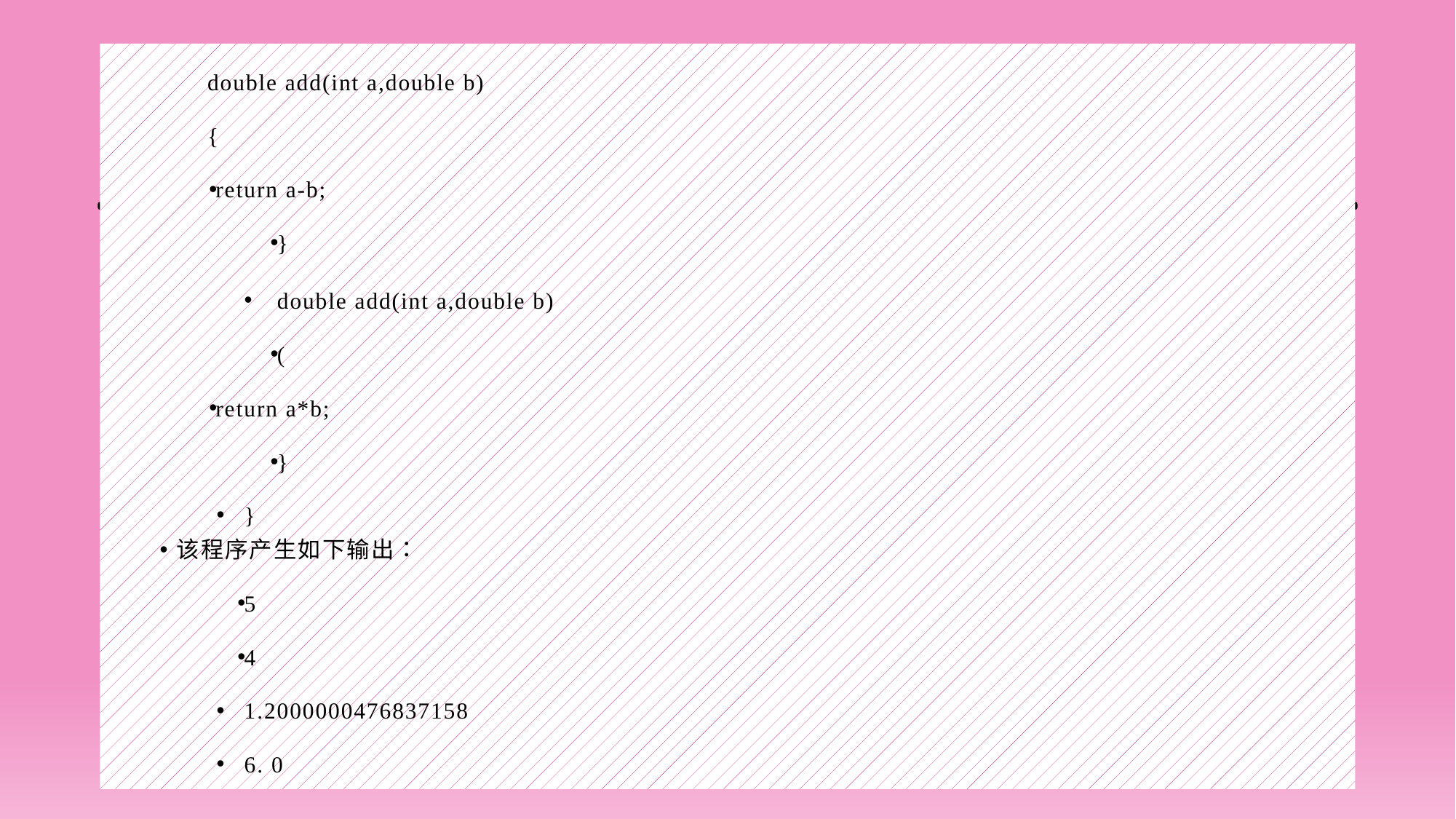

#
double add(int a,double b)
{
return a-b;
}
double add(int a,double b)
(
return a*b;
}
}
该程序产生如下输出：
5
4
1.2000000476837158
6. 0